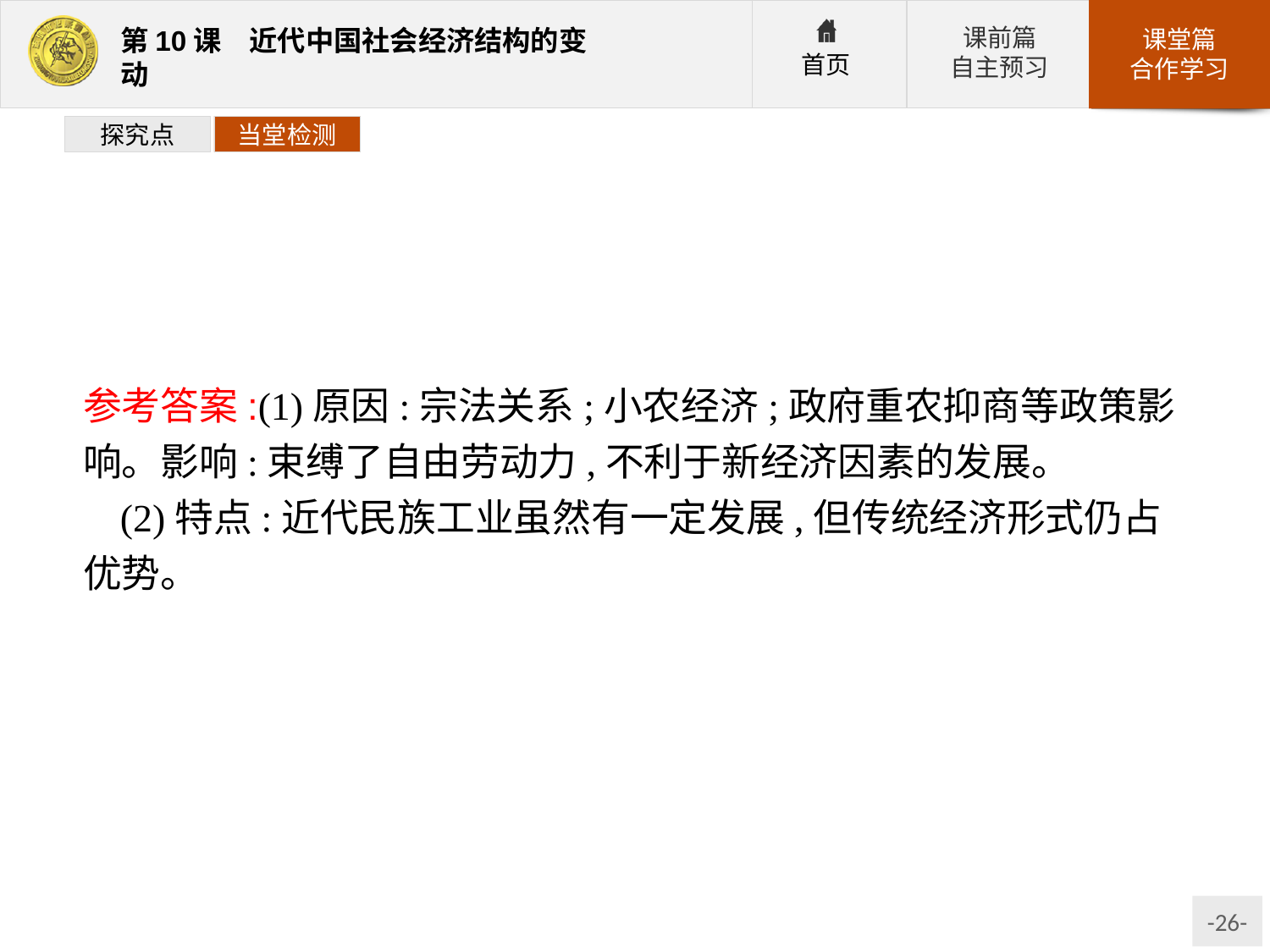

探究点
当堂检测
参考答案:(1)原因:宗法关系;小农经济;政府重农抑商等政策影响。影响:束缚了自由劳动力,不利于新经济因素的发展。
(2)特点:近代民族工业虽然有一定发展,但传统经济形式仍占优势。